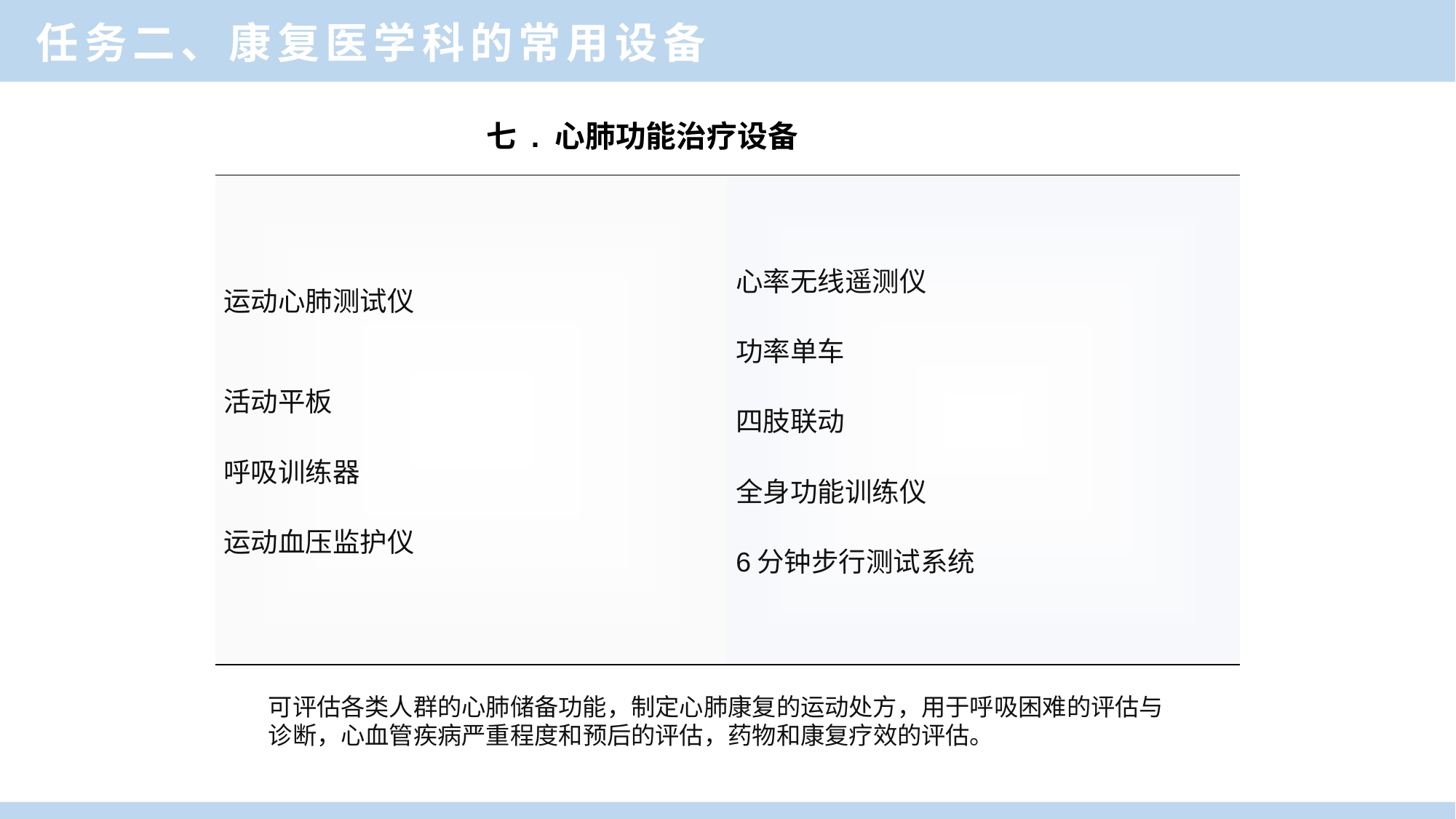

任务二、康复医学科的常用设备
          七 . 心肺功能治疗设备
| 运动心肺测试仪 活动平板 呼吸训练器 运动血压监护仪 | 心率无线遥测仪 功率单车 四肢联动 全身功能训练仪 6分钟步行测试系统 |
| --- | --- |
一、康复医学科功能与作用
可评估各类人群的心肺储备功能，制定心肺康复的运动处方，用于呼吸困难的评估与诊断，心血管疾病严重程度和预后的评估，药物和康复疗效的评估。